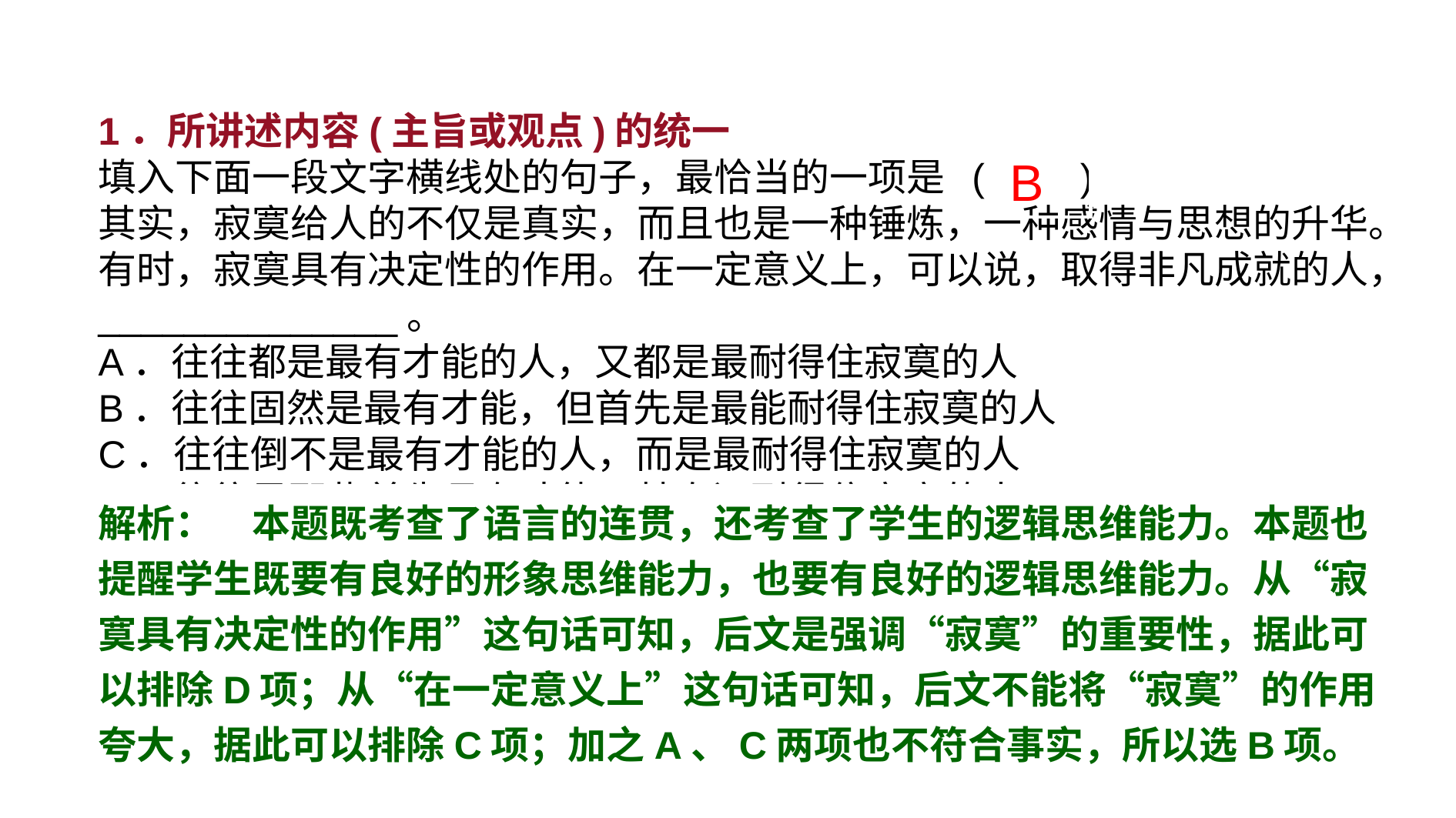

1．所讲述内容(主旨或观点)的统一
填入下面一段文字横线处的句子，最恰当的一项是  (　　)
其实，寂寞给人的不仅是真实，而且也是一种锤炼，一种感情与思想的升华。有时，寂寞具有决定性的作用。在一定意义上，可以说，取得非凡成就的人，______________。
A．往往都是最有才能的人，又都是最耐得住寂寞的人
B．往往固然是最有才能，但首先是最能耐得住寂寞的人
C．往往倒不是最有才能的人，而是最耐得住寂寞的人
D．往往是那些首先具有才能，其次还耐得住寂寞的人
[试解]　________
   B
解析：　本题既考查了语言的连贯，还考查了学生的逻辑思维能力。本题也提醒学生既要有良好的形象思维能力，也要有良好的逻辑思维能力。从“寂寞具有决定性的作用”这句话可知，后文是强调“寂寞”的重要性，据此可以排除D项；从“在一定意义上”这句话可知，后文不能将“寂寞”的作用夸大，据此可以排除C项；加之A、C两项也不符合事实，所以选B项。